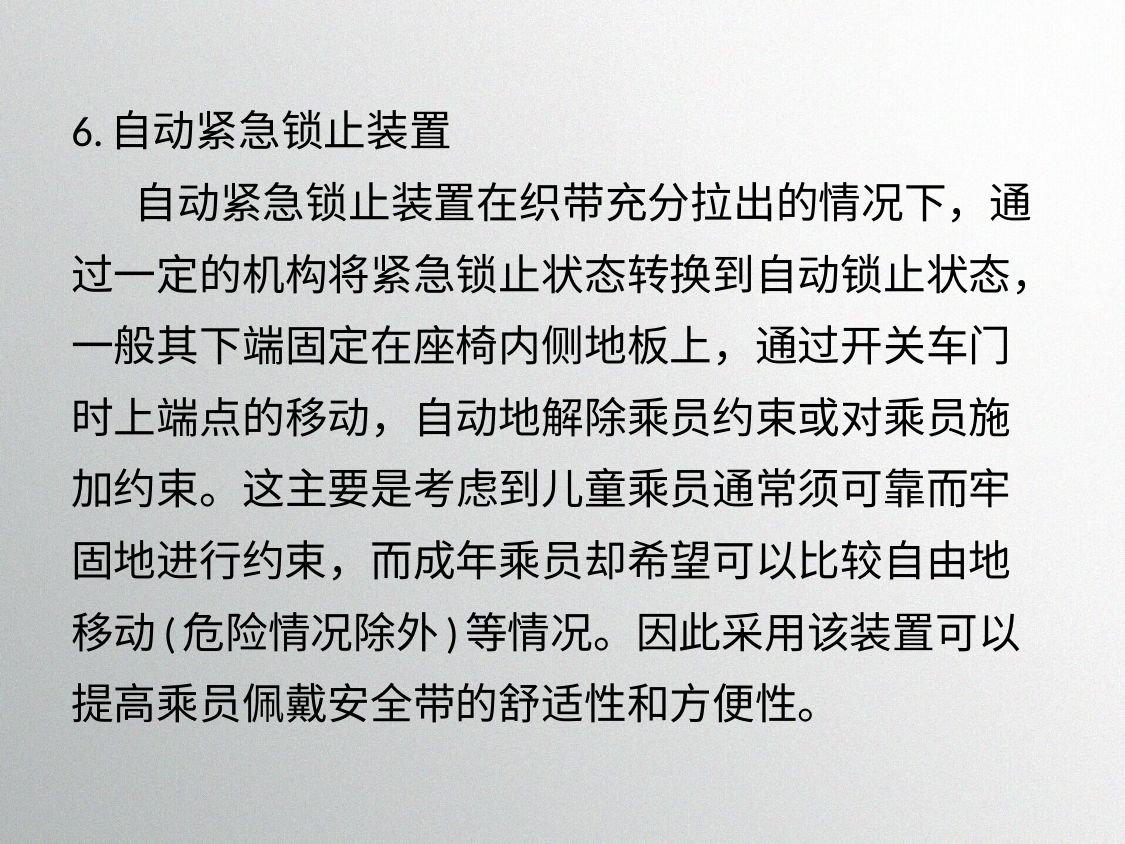

6.自动紧急锁止装置
      自动紧急锁止装置在织带充分拉出的情况下，通过一定的机构将紧急锁止状态转换到自动锁止状态，一般其下端固定在座椅内侧地板上，通过开关车门时上端点的移动，自动地解除乘员约束或对乘员施加约束。这主要是考虑到儿童乘员通常须可靠而牢固地进行约束，而成年乘员却希望可以比较自由地移动(危险情况除外)等情况。因此采用该装置可以提高乘员佩戴安全带的舒适性和方便性。